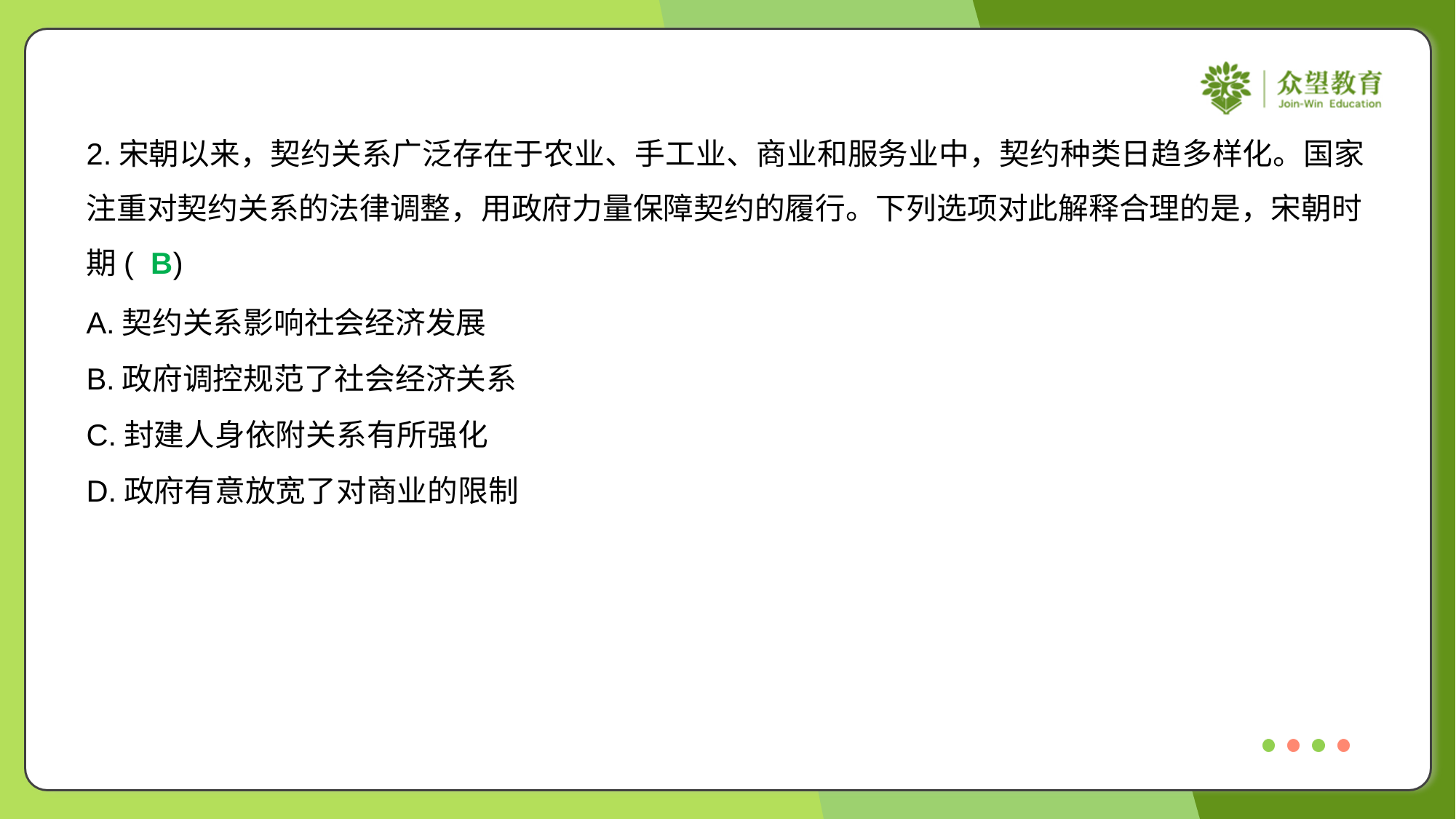

2.宋朝以来，契约关系广泛存在于农业、手工业、商业和服务业中，契约种类日趋多样化。国家
注重对契约关系的法律调整，用政府力量保障契约的履行。下列选项对此解释合理的是，宋朝时
期(     )
B
A.契约关系影响社会经济发展
B.政府调控规范了社会经济关系
C.封建人身依附关系有所强化
D.政府有意放宽了对商业的限制